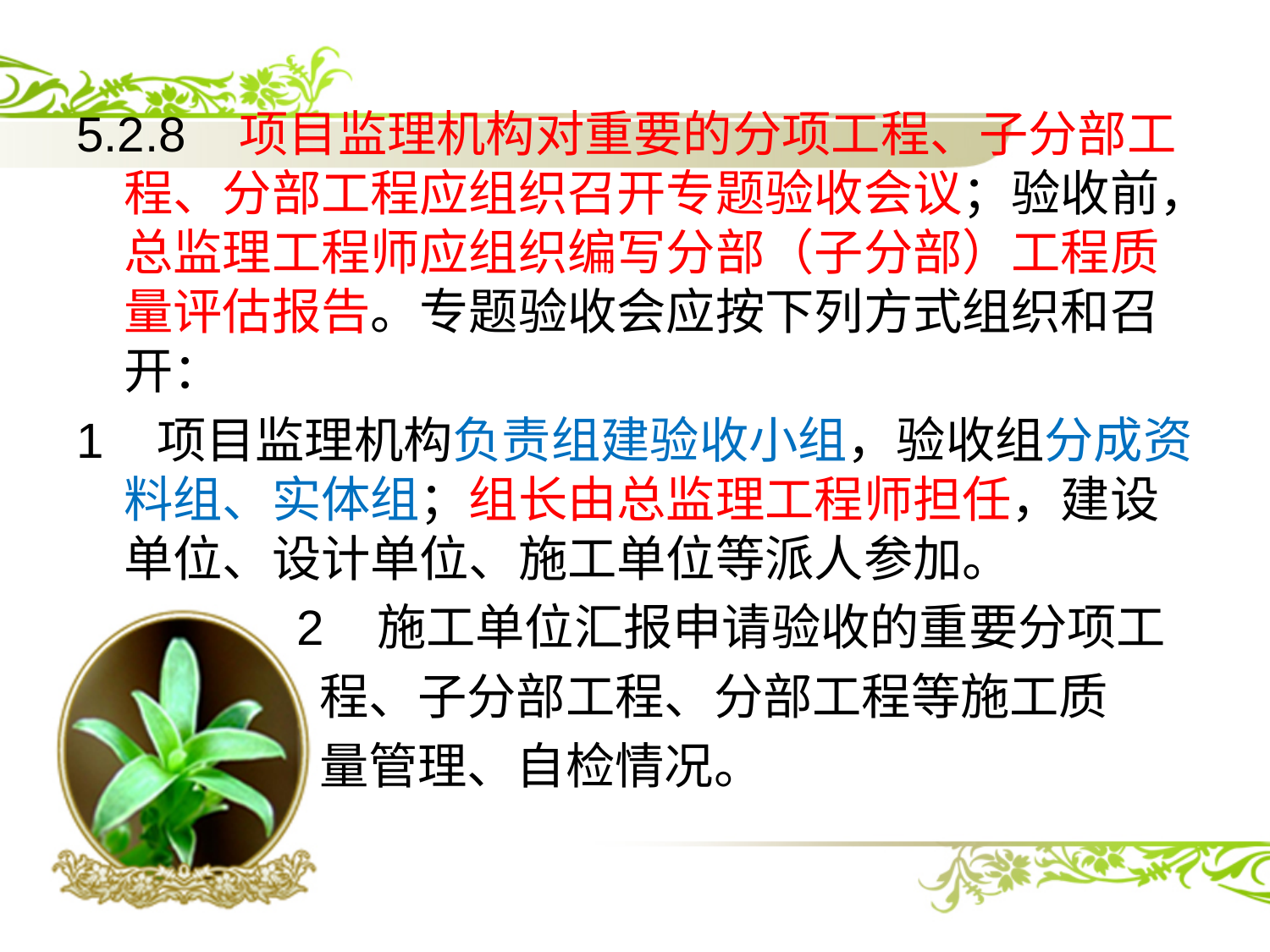

5.2.8   项目监理机构对重要的分项工程、子分部工程、分部工程应组织召开专题验收会议；验收前，总监理工程师应组织编写分部（子分部）工程质量评估报告。专题验收会应按下列方式组织和召开：
1   项目监理机构负责组建验收小组，验收组分成资料组、实体组；组长由总监理工程师担任，建设单位、设计单位、施工单位等派人参加。
                2   施工单位汇报申请验收的重要分项工
                     程、子分部工程、分部工程等施工质
                     量管理、自检情况。